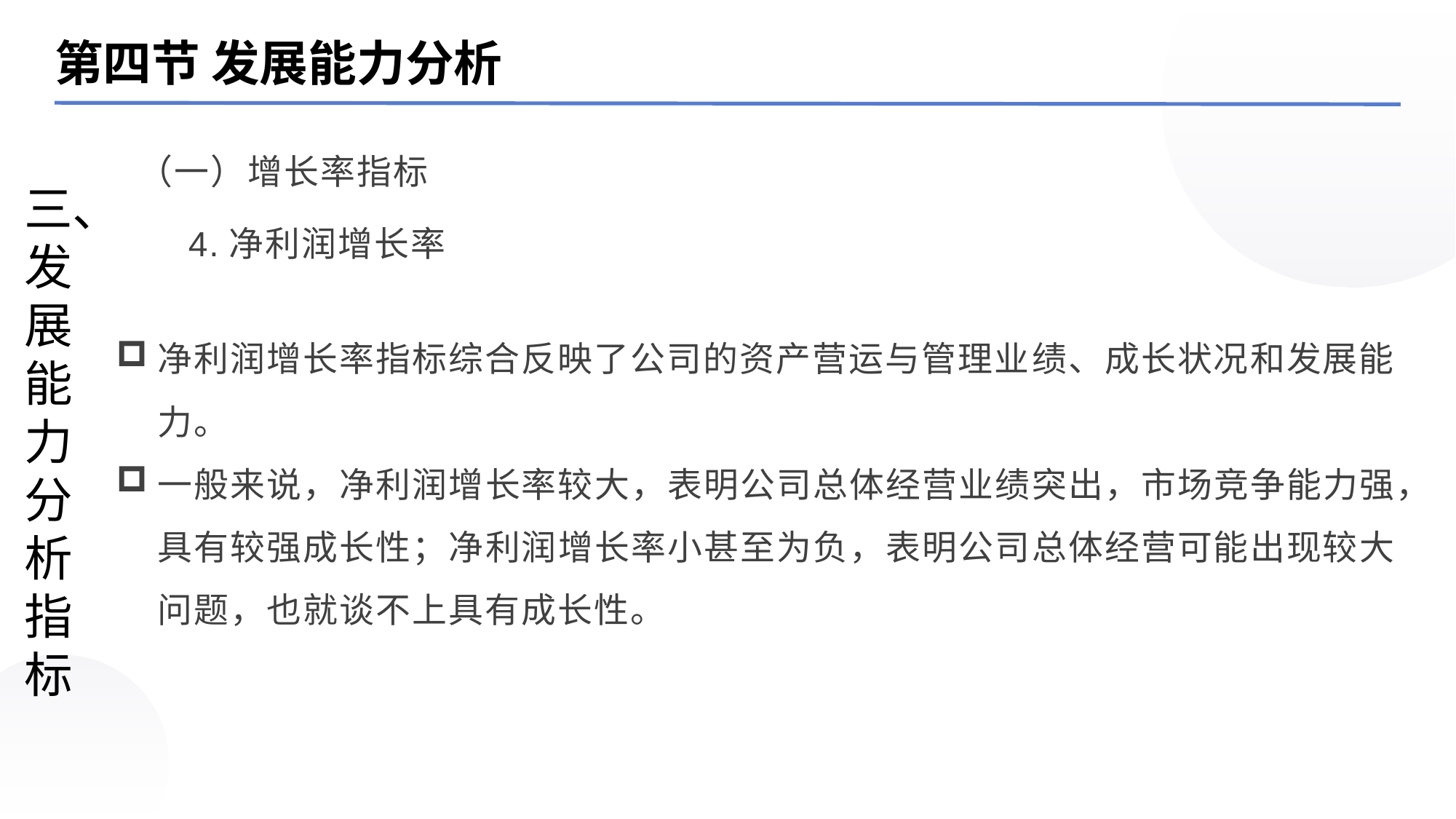

第四节 发展能力分析
（一）增长率指标
三、发展能力分析指标
4.净利润增长率

净利润增长率指标综合反映了公司的资产营运与管理业绩、成长状况和发展能力。
一般来说，净利润增长率较大，表明公司总体经营业绩突出，市场竞争能力强，具有较强成长性；净利润增长率小甚至为负，表明公司总体经营可能出现较大问题，也就谈不上具有成长性。

93